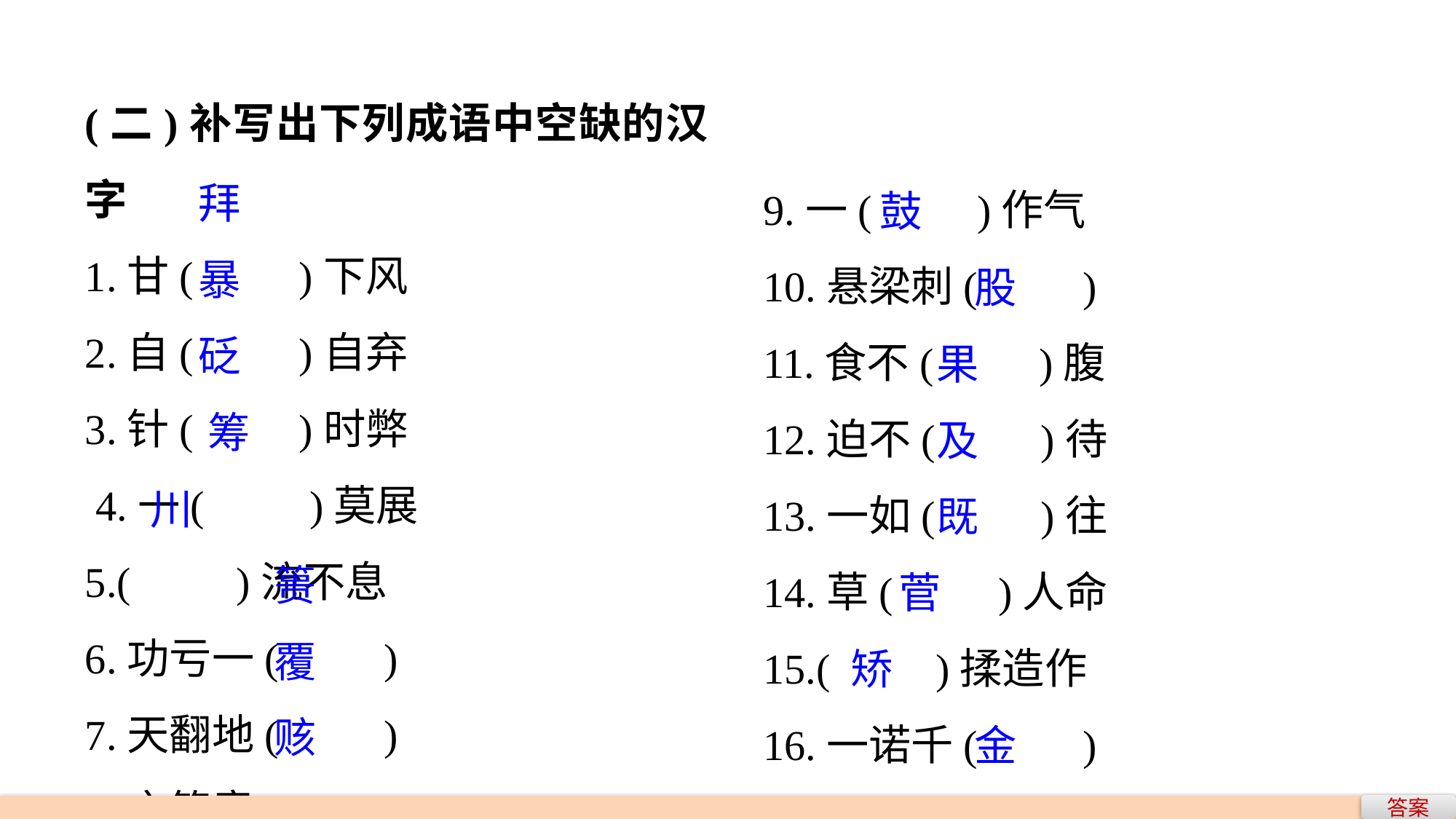

(二)补写出下列成语中空缺的汉字
1.甘(　　)下风
2.自(　　)自弃
3.针(　　)时弊
 4.一(　　)莫展
5.(　　)流不息
6.功亏一(　　)
7.天翻地(　　)
8.言简意(　　)
    拜
    暴
    砭
     筹
川
            篑
            覆
            赅
9.一(　　)作气
10.悬梁刺(　　)
11.食不(　　)腹
12.迫不(　　)待
13.一如(　　)往
14.草(　　)人命
15.(　　)揉造作
16.一诺千(　　)
  鼓
            股
        果
        及
        既
    菅
矫
            金
答案